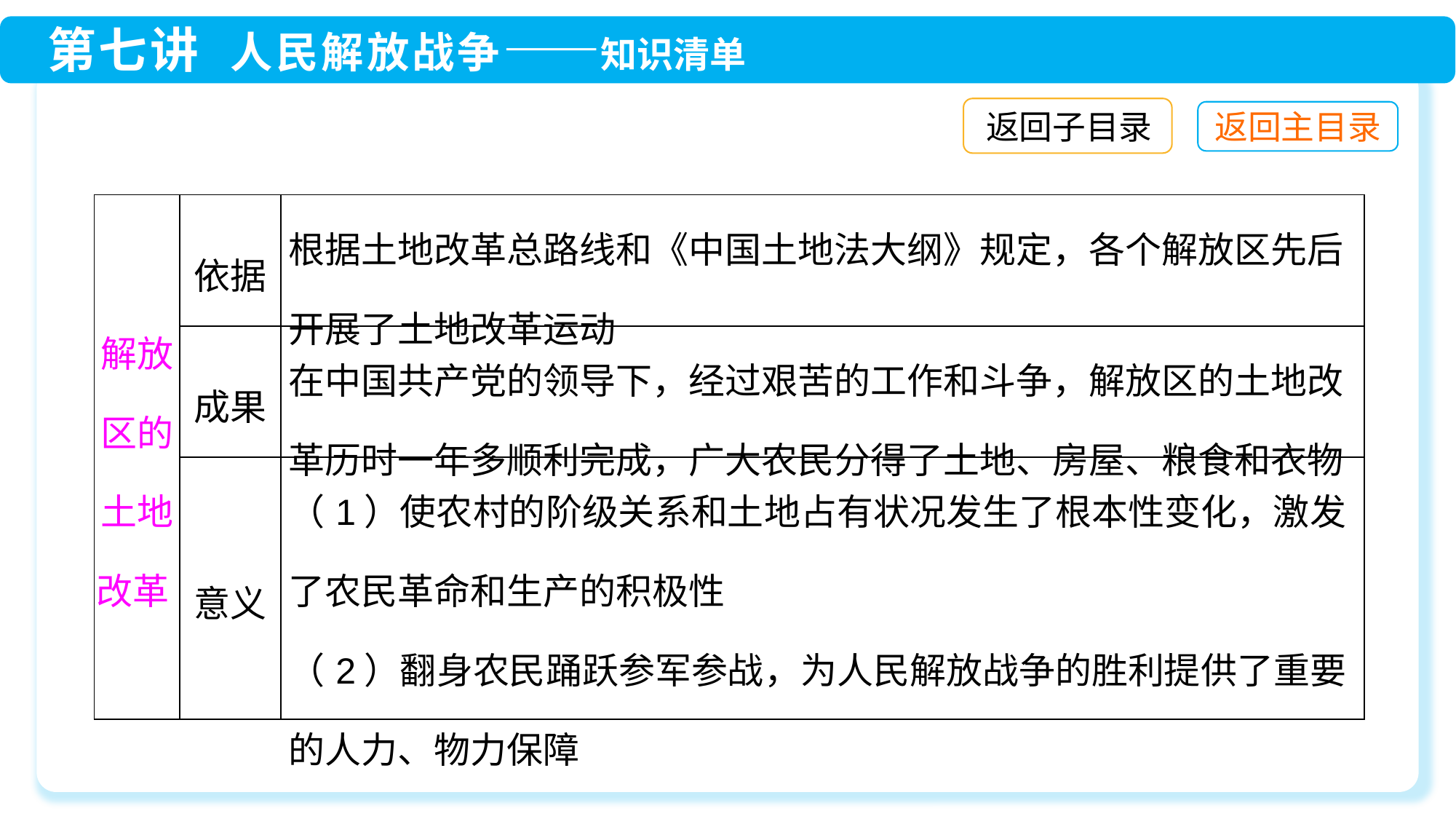

返回子目录
| 解放区的土地改革 | 依据 | 根据土地改革总路线和《中国土地法大纲》规定，各个解放区先后开展了土地改革运动 |
| --- | --- | --- |
|  | 成果 | 在中国共产党的领导下，经过艰苦的工作和斗争，解放区的土地改革历时一年多顺利完成，广大农民分得了土地、房屋、粮食和衣物 |
|  | 意义 | （1）使农村的阶级关系和土地占有状况发生了根本性变化，激发了农民革命和生产的积极性 （2）翻身农民踊跃参军参战，为人民解放战争的胜利提供了重要的人力、物力保障 |